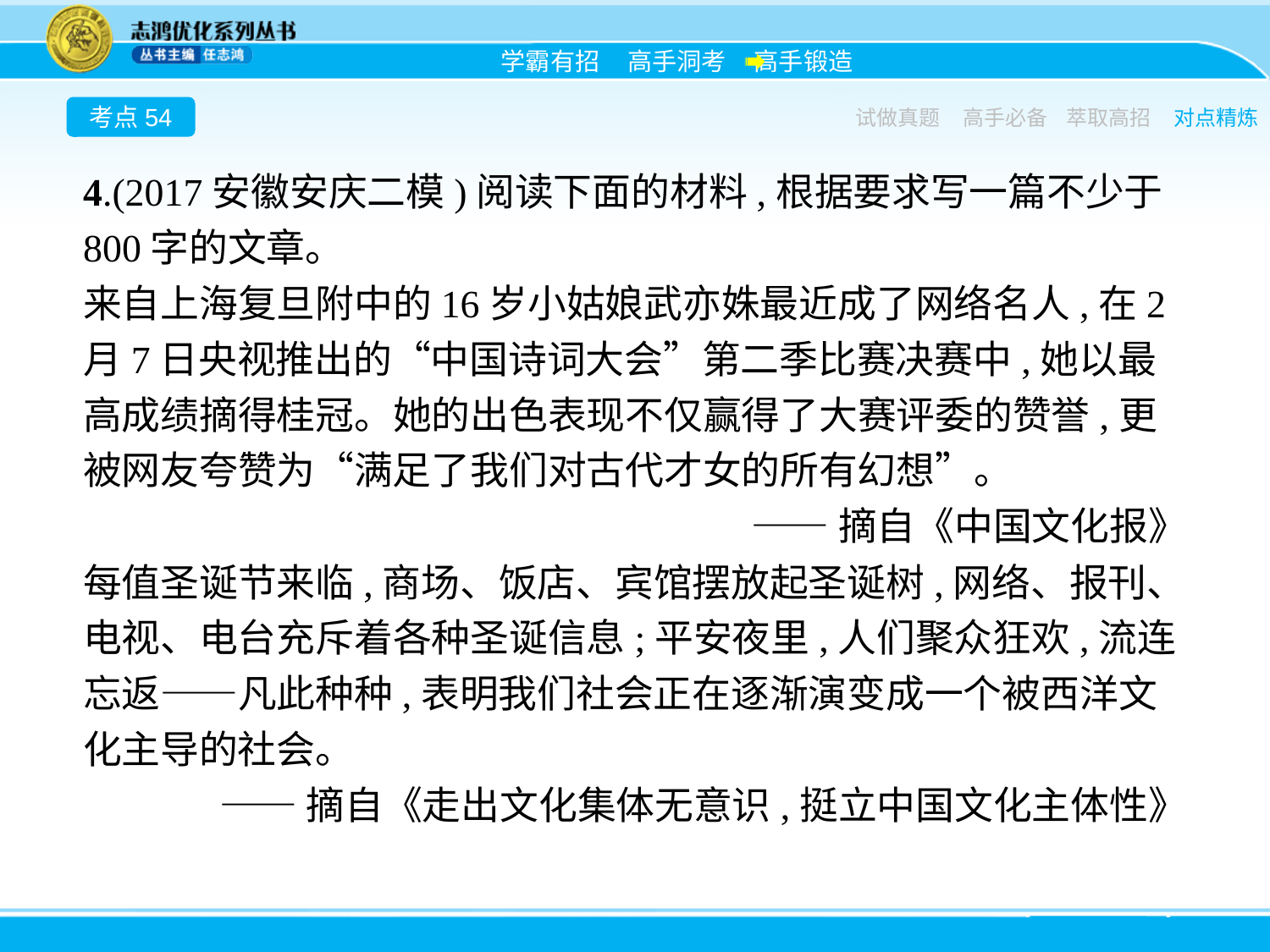

考点54
试做真题
高手必备
萃取高招
对点精炼
4.(2017安徽安庆二模)阅读下面的材料,根据要求写一篇不少于800字的文章。
来自上海复旦附中的16岁小姑娘武亦姝最近成了网络名人,在2月7日央视推出的“中国诗词大会”第二季比赛决赛中,她以最高成绩摘得桂冠。她的出色表现不仅赢得了大赛评委的赞誉,更被网友夸赞为“满足了我们对古代才女的所有幻想”。
——摘自《中国文化报》
每值圣诞节来临,商场、饭店、宾馆摆放起圣诞树,网络、报刊、电视、电台充斥着各种圣诞信息;平安夜里,人们聚众狂欢,流连忘返——凡此种种,表明我们社会正在逐渐演变成一个被西洋文化主导的社会。
——摘自《走出文化集体无意识,挺立中国文化主体性》